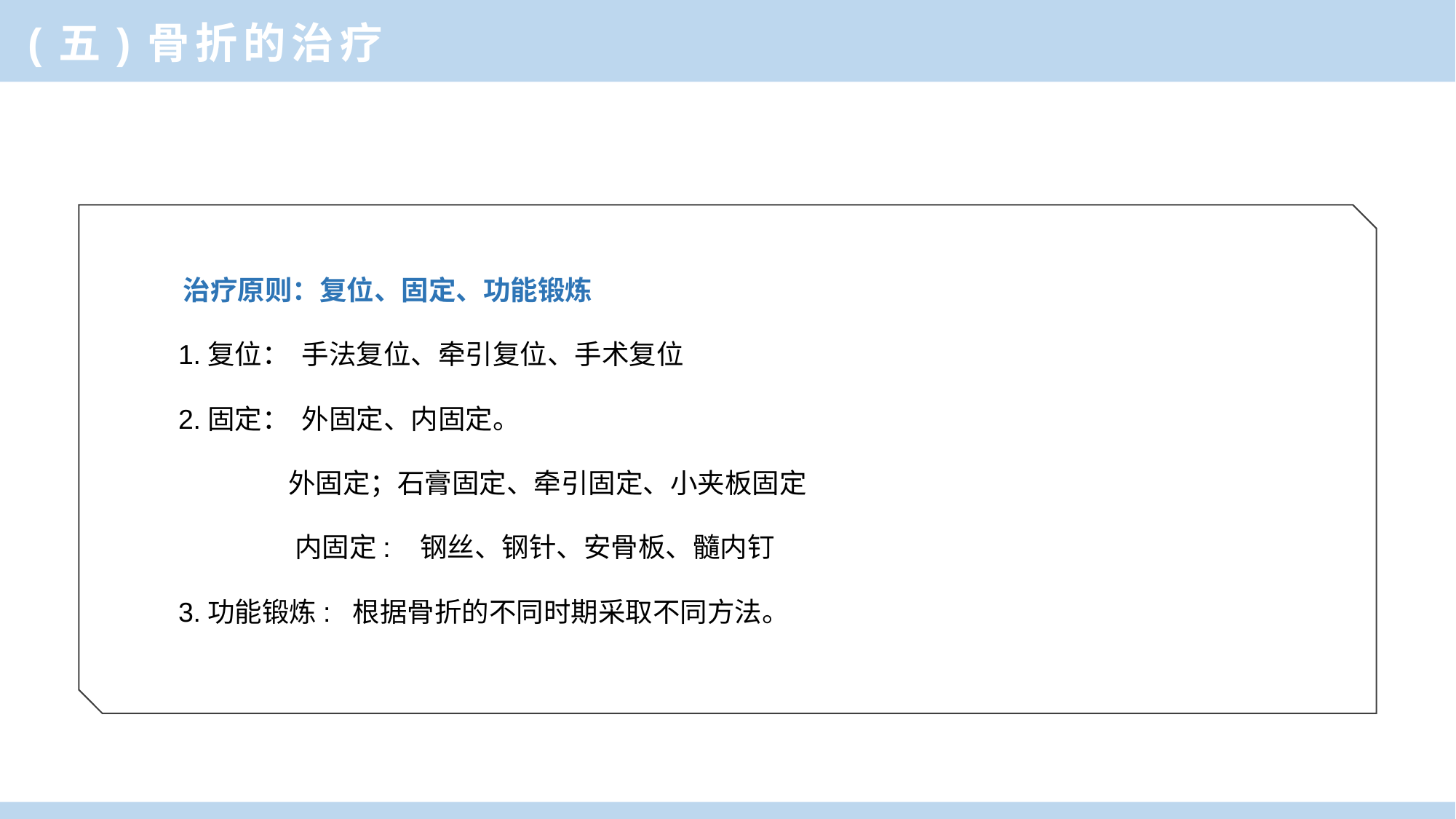

(五)骨折的治疗

 治疗原则：复位、固定、功能锻炼
 1.复位：  手法复位、牵引复位、手术复位
 2.固定：  外固定、内固定。
                  外固定；石膏固定、牵引固定、小夹板固定
                   内固定:   钢丝、钢针、安骨板、髓内钉
 3.功能锻炼:  根据骨折的不同时期采取不同方法。